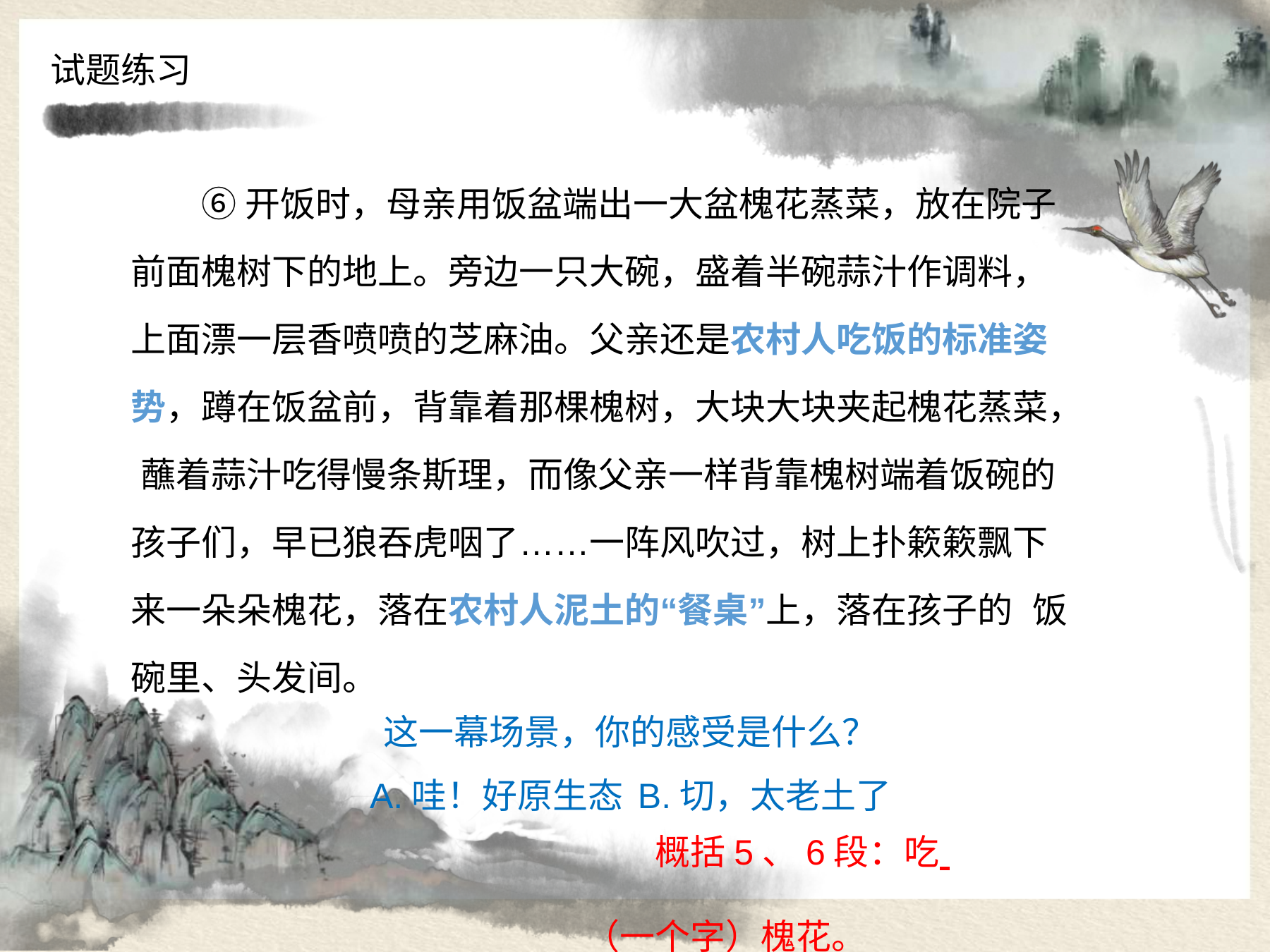

试题练习

⑥开饭时，母亲用饭盆端出一大盆槐花蒸菜，放在院子  前面槐树下的地上。旁边一只大碗，盛着半碗蒜汁作调料，  上面漂一层香喷喷的芝麻油。父亲还是农村人吃饭的标准姿  势，蹲在饭盆前，背靠着那棵槐树，大块大块夹起槐花蒸菜，  蘸着蒜汁吃得慢条斯理，而像父亲一样背靠槐树端着饭碗的  孩子们，早已狼吞虎咽了……一阵风吹过，树上扑簌簌飘下  来一朵朵槐花，落在农村人泥土的“餐桌”上，落在孩子的  饭碗里、头发间。
这一幕场景，你的感受是什么？
A.哇！好原生态	B.切，太老土了
概括5、6段：吃 	（一个字）槐花。